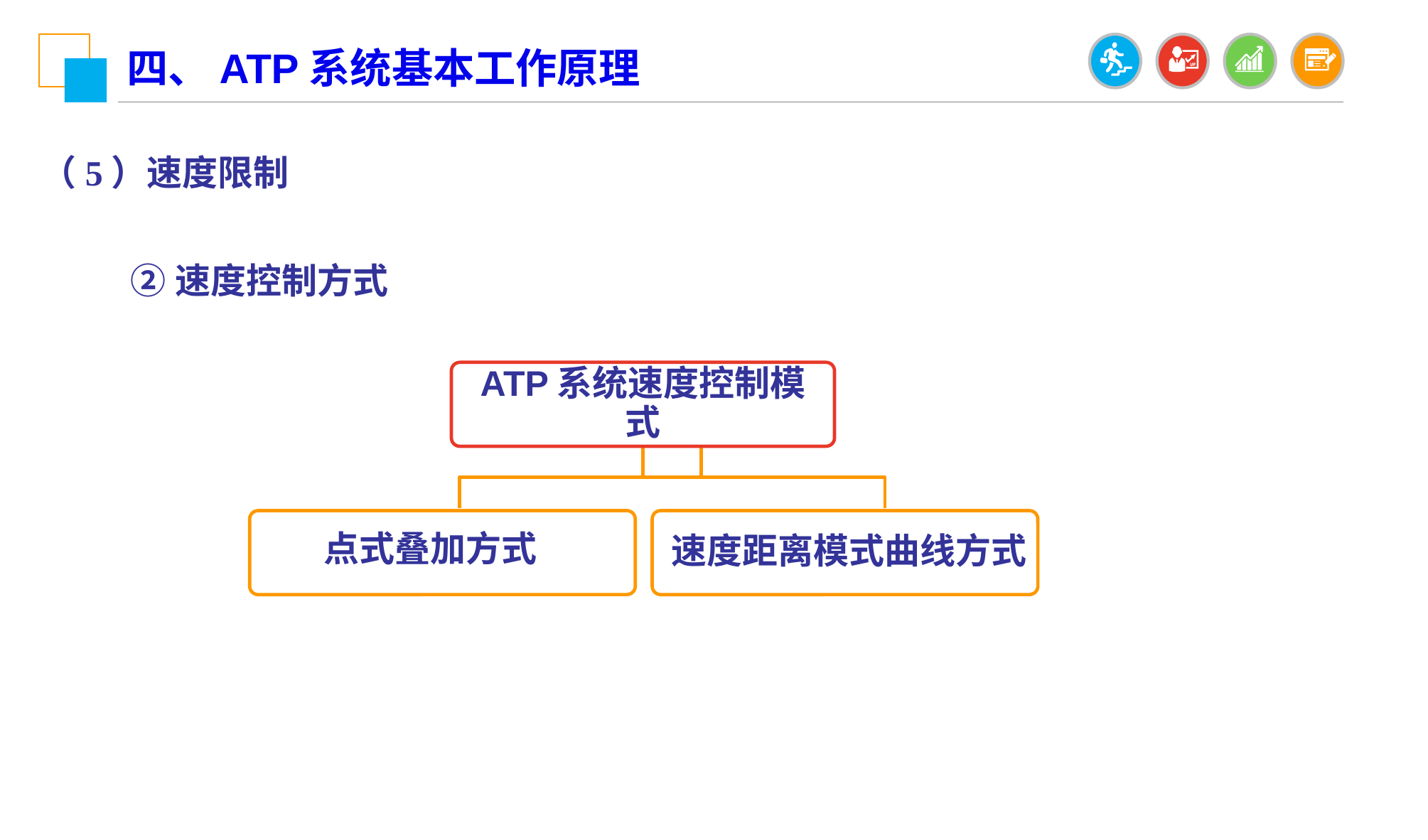

四、ATP系统基本工作原理
（5）速度限制
      ②速度控制方式

ATP系统速度控制模式

点式叠加方式

速度距离模式曲线方式